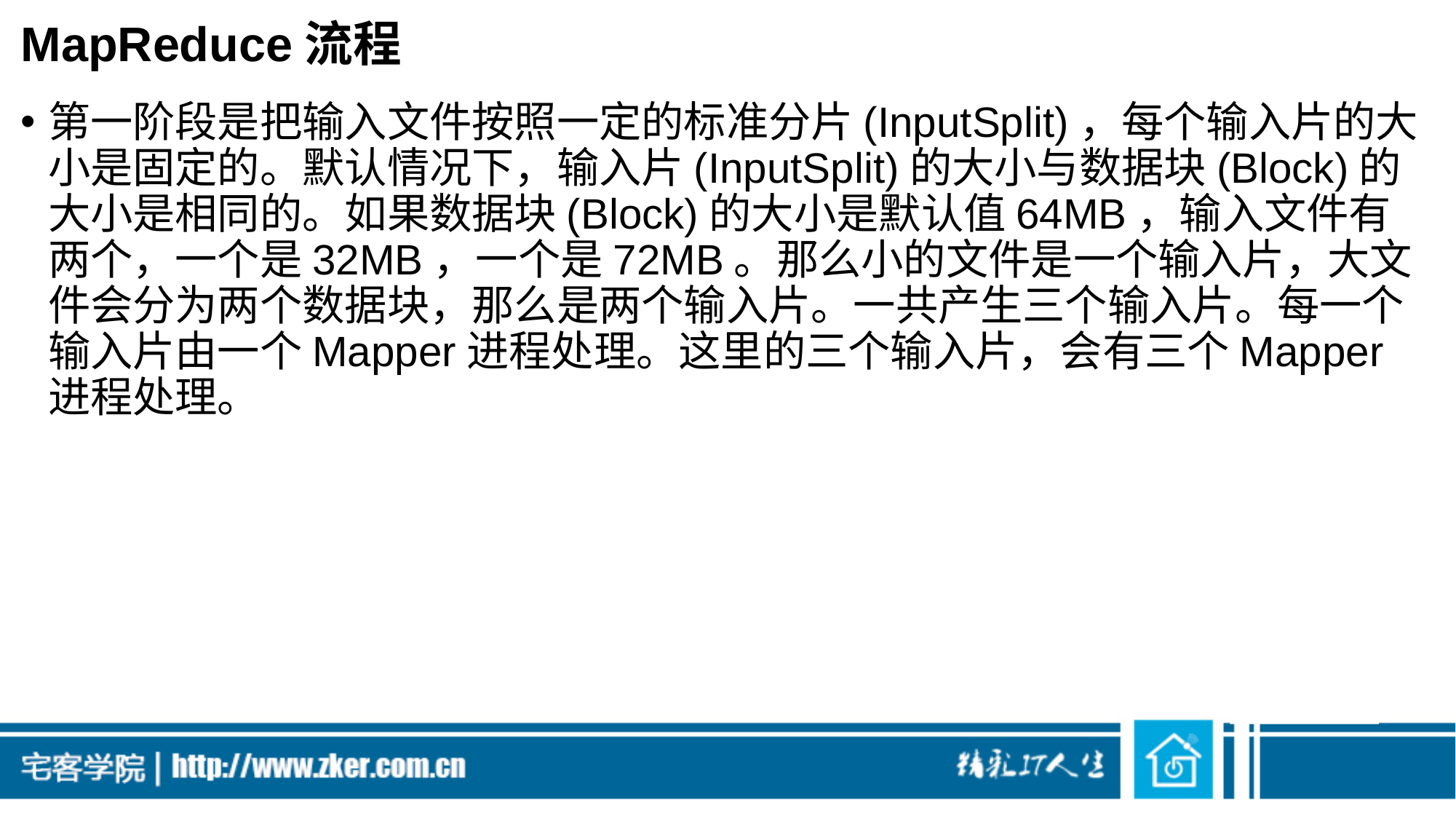

# MapReduce流程
第一阶段是把输入文件按照一定的标准分片(InputSplit)，每个输入片的大小是固定的。默认情况下，输入片(InputSplit)的大小与数据块(Block)的大小是相同的。如果数据块(Block)的大小是默认值64MB，输入文件有两个，一个是32MB，一个是72MB。那么小的文件是一个输入片，大文件会分为两个数据块，那么是两个输入片。一共产生三个输入片。每一个输入片由一个Mapper进程处理。这里的三个输入片，会有三个Mapper进程处理。